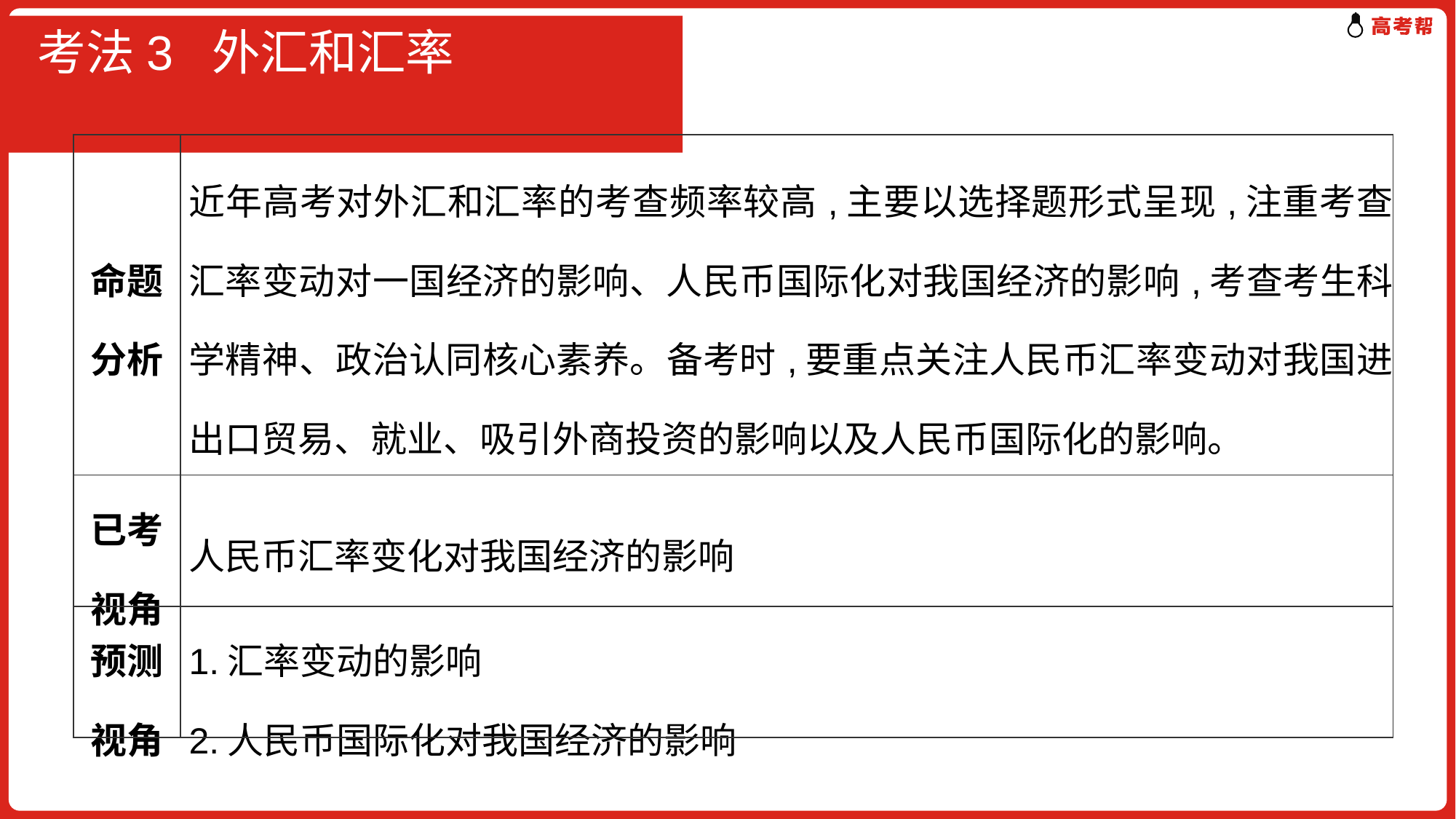

# 考法3  外汇和汇率
| 命题分析 | 近年高考对外汇和汇率的考查频率较高,主要以选择题形式呈现,注重考查汇率变动对一国经济的影响、人民币国际化对我国经济的影响,考查考生科学精神、政治认同核心素养。备考时,要重点关注人民币汇率变动对我国进出口贸易、就业、吸引外商投资的影响以及人民币国际化的影响。 |
| --- | --- |
| 已考视角 | 人民币汇率变化对我国经济的影响 |
| 预测视角 | 1.汇率变动的影响 2.人民币国际化对我国经济的影响 |